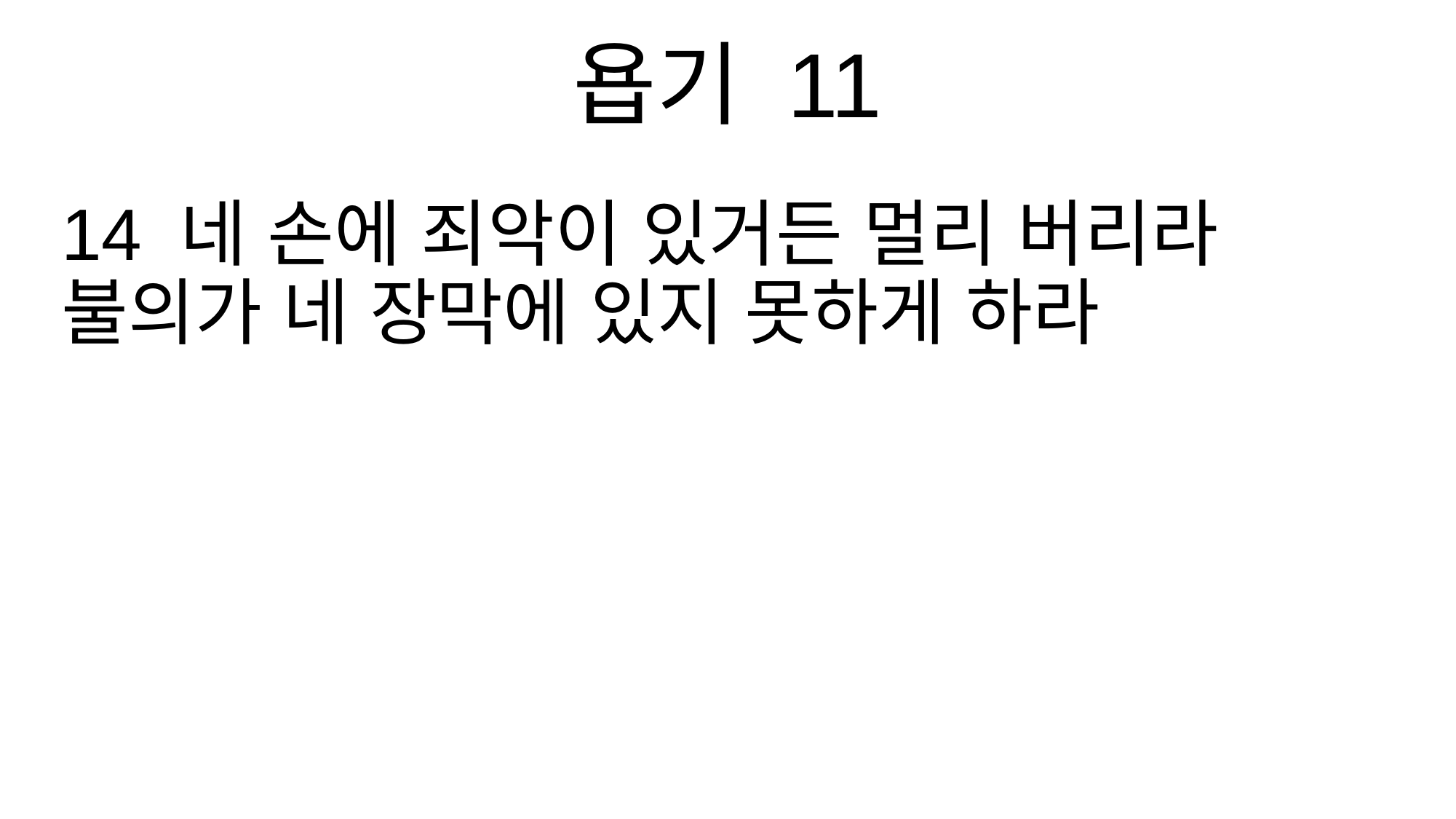

욥기 11
14 네 손에 죄악이 있거든 멀리 버리라 불의가 네 장막에 있지 못하게 하라